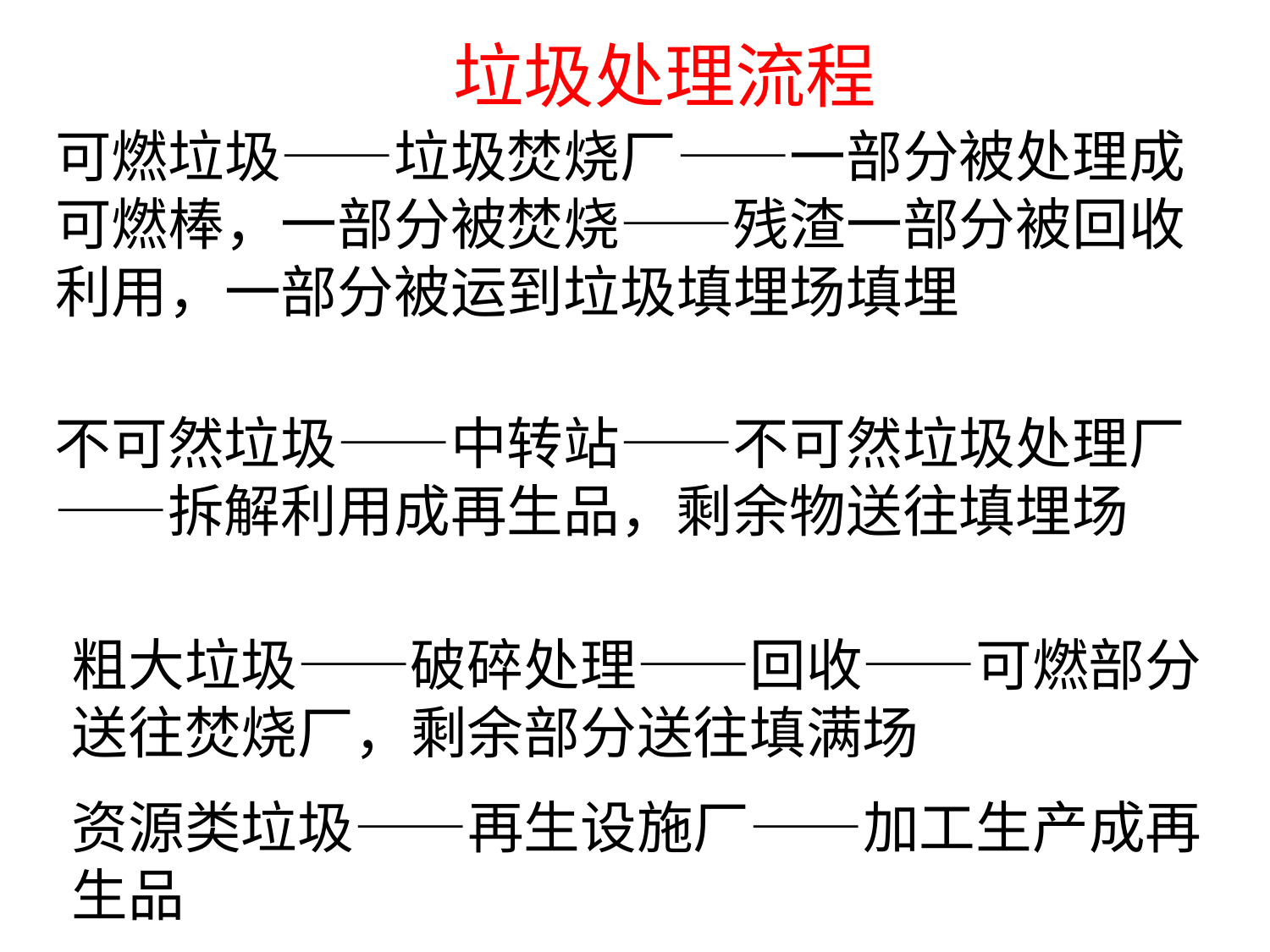

垃圾处理流程
可燃垃圾——垃圾焚烧厂——一部分被处理成可燃棒，一部分被焚烧——残渣一部分被回收利用，一部分被运到垃圾填埋场填埋

不可然垃圾——中转站——不可然垃圾处理厂——拆解利用成再生品，剩余物送往填埋场

粗大垃圾——破碎处理——回收——可燃部分送往焚烧厂，剩余部分送往填满场
资源类垃圾——再生设施厂——加工生产成再生品